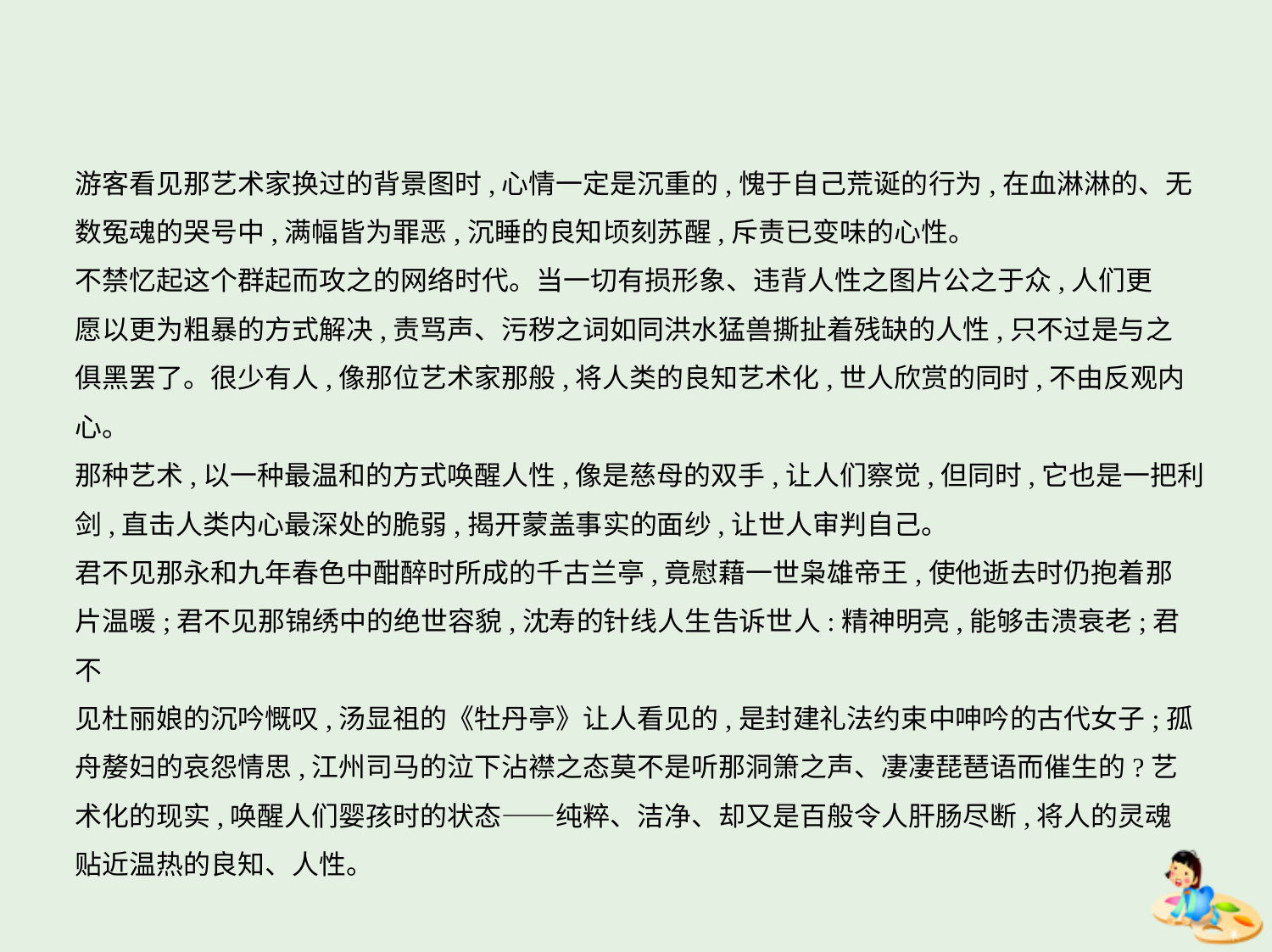

游客看见那艺术家换过的背景图时,心情一定是沉重的,愧于自己荒诞的行为,在血淋淋的、无
数冤魂的哭号中,满幅皆为罪恶,沉睡的良知顷刻苏醒,斥责已变味的心性。
不禁忆起这个群起而攻之的网络时代。当一切有损形象、违背人性之图片公之于众,人们更
愿以更为粗暴的方式解决,责骂声、污秽之词如同洪水猛兽撕扯着残缺的人性,只不过是与之
俱黑罢了。很少有人,像那位艺术家那般,将人类的良知艺术化,世人欣赏的同时,不由反观内心。
那种艺术,以一种最温和的方式唤醒人性,像是慈母的双手,让人们察觉,但同时,它也是一把利
剑,直击人类内心最深处的脆弱,揭开蒙盖事实的面纱,让世人审判自己。
君不见那永和九年春色中酣醉时所成的千古兰亭,竟慰藉一世枭雄帝王,使他逝去时仍抱着那
片温暖;君不见那锦绣中的绝世容貌,沈寿的针线人生告诉世人:精神明亮,能够击溃衰老;君不
见杜丽娘的沉吟慨叹,汤显祖的《牡丹亭》让人看见的,是封建礼法约束中呻吟的古代女子;孤
舟嫠妇的哀怨情思,江州司马的泣下沾襟之态莫不是听那洞箫之声、凄凄琵琶语而催生的?艺
术化的现实,唤醒人们婴孩时的状态——纯粹、洁净、却又是百般令人肝肠尽断,将人的灵魂
贴近温热的良知、人性。